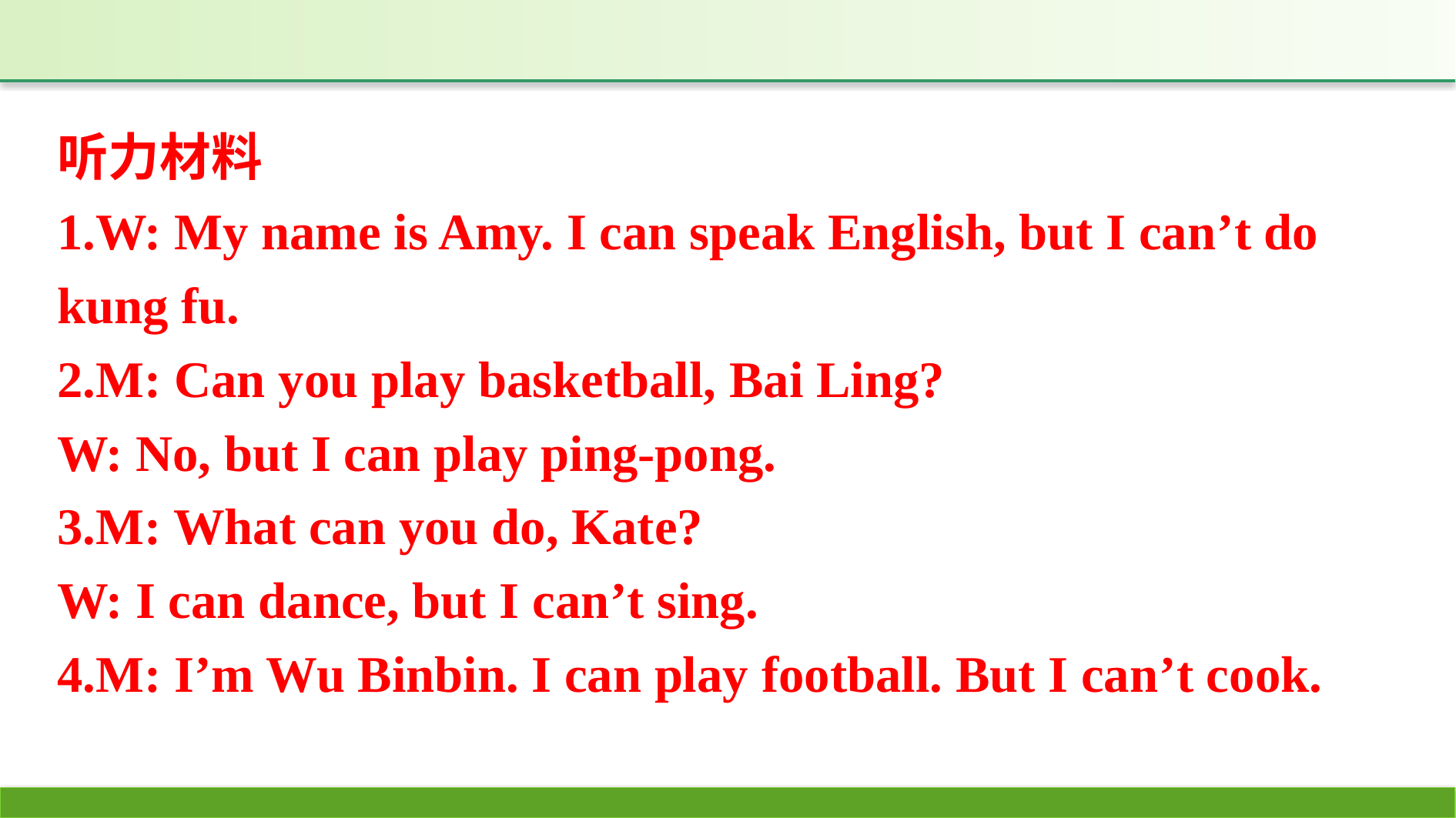

听力材料
1.W: My name is Amy. I can speak English, but I can’t do kung fu.
2.M: Can you play basketball, Bai Ling?
W: No, but I can play ping-pong.
3.M: What can you do, Kate?
W: I can dance, but I can’t sing.
4.M: I’m Wu Binbin. I can play football. But I can’t cook.